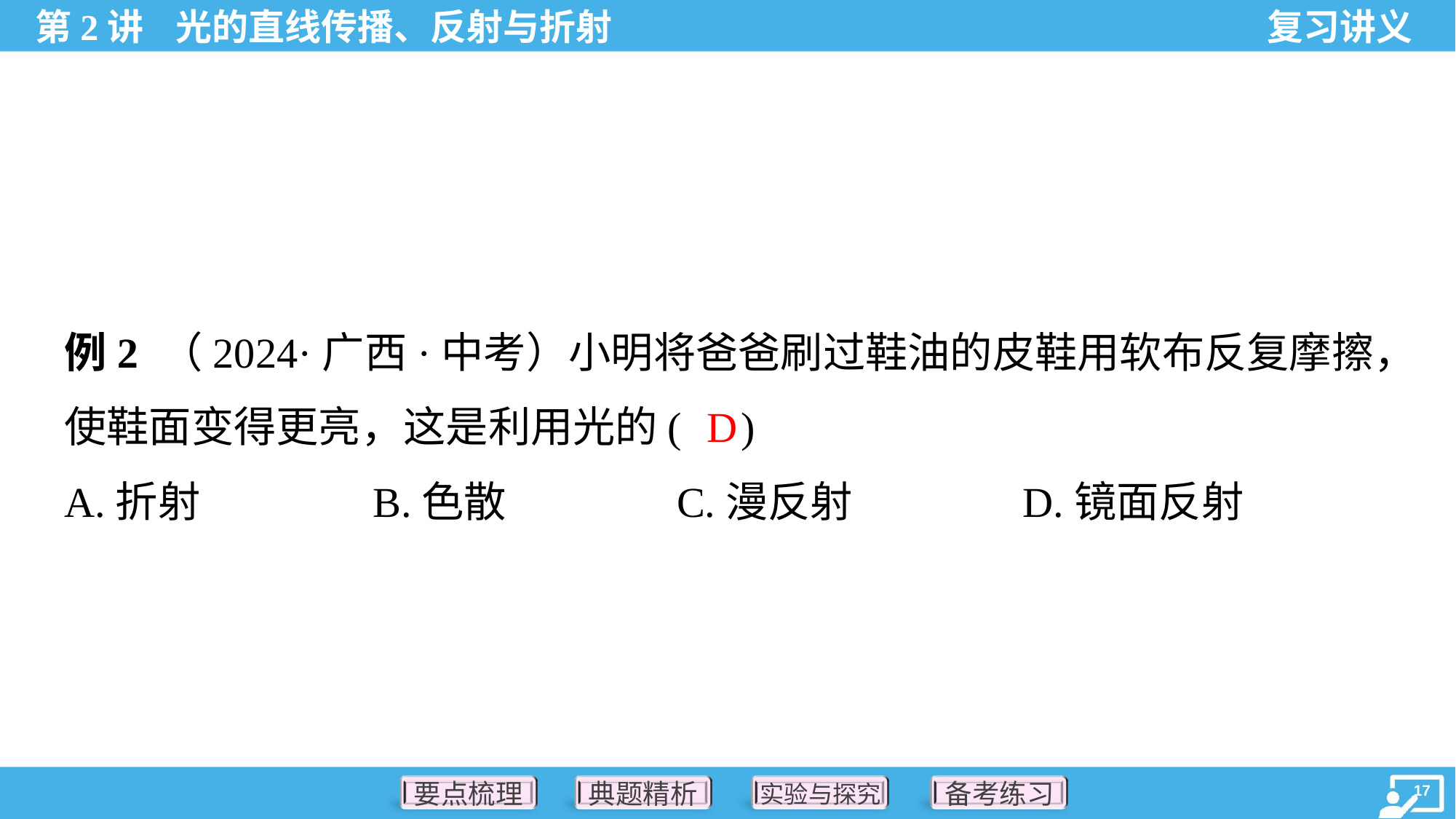

例2 （2024·广西·中考）小明将爸爸刷过鞋油的皮鞋用软布反复摩擦，
使鞋面变得更亮，这是利用光的(     )
D
A.折射	B.色散	C.漫反射	D.镜面反射